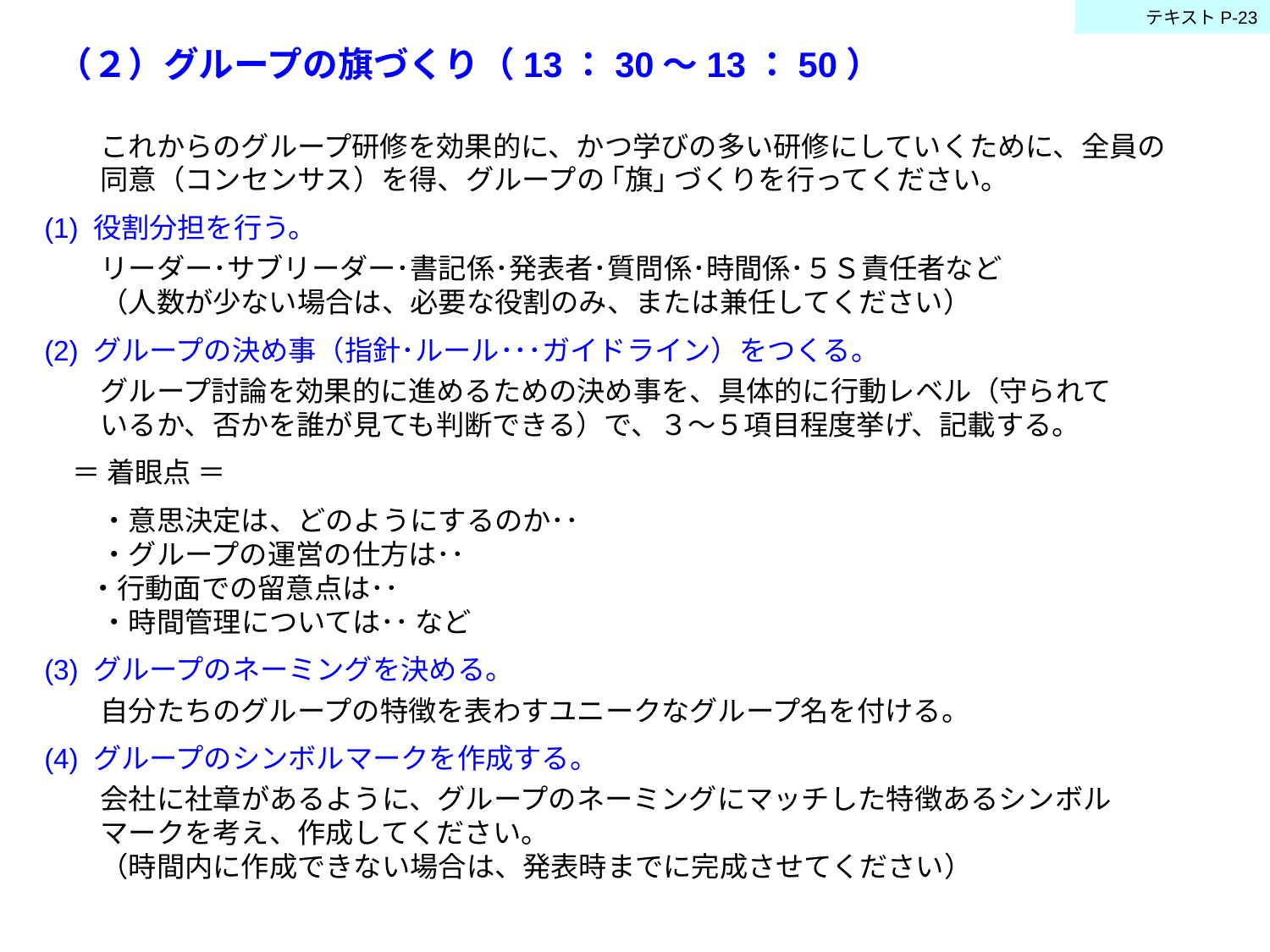

テキストP-23
（２）グループの旗づくり（13：30～13：50）
　　これからのグループ研修を効果的に、かつ学びの多い研修にしていくために、全員の
　　同意（コンセンサス）を得、グループの ｢旗｣ づくりを行ってください。
(1) 役割分担を行う。
　　リーダー･サブリーダー･書記係･発表者･質問係･時間係･５Ｓ責任者など
　　（人数が少ない場合は、必要な役割のみ、または兼任してください）
(2) グループの決め事（指針･ルール･･･ガイドライン）をつくる。
　　グループ討論を効果的に進めるための決め事を、具体的に行動レベル（守られて
　　いるか、否かを誰が見ても判断できる）で、３～５項目程度挙げ、記載する。
　＝ 着眼点 ＝
　　・意思決定は、どのようにするのか･･
　　・グループの運営の仕方は･･
      ・行動面での留意点は･･
　　・時間管理については･･ など
(3) グループのネーミングを決める。
　　自分たちのグループの特徴を表わすユニークなグループ名を付ける。
(4) グループのシンボルマークを作成する。
　　会社に社章があるように、グループのネーミングにマッチした特徴あるシンボル
　　マークを考え、作成してください。
　　（時間内に作成できない場合は、発表時までに完成させてください）